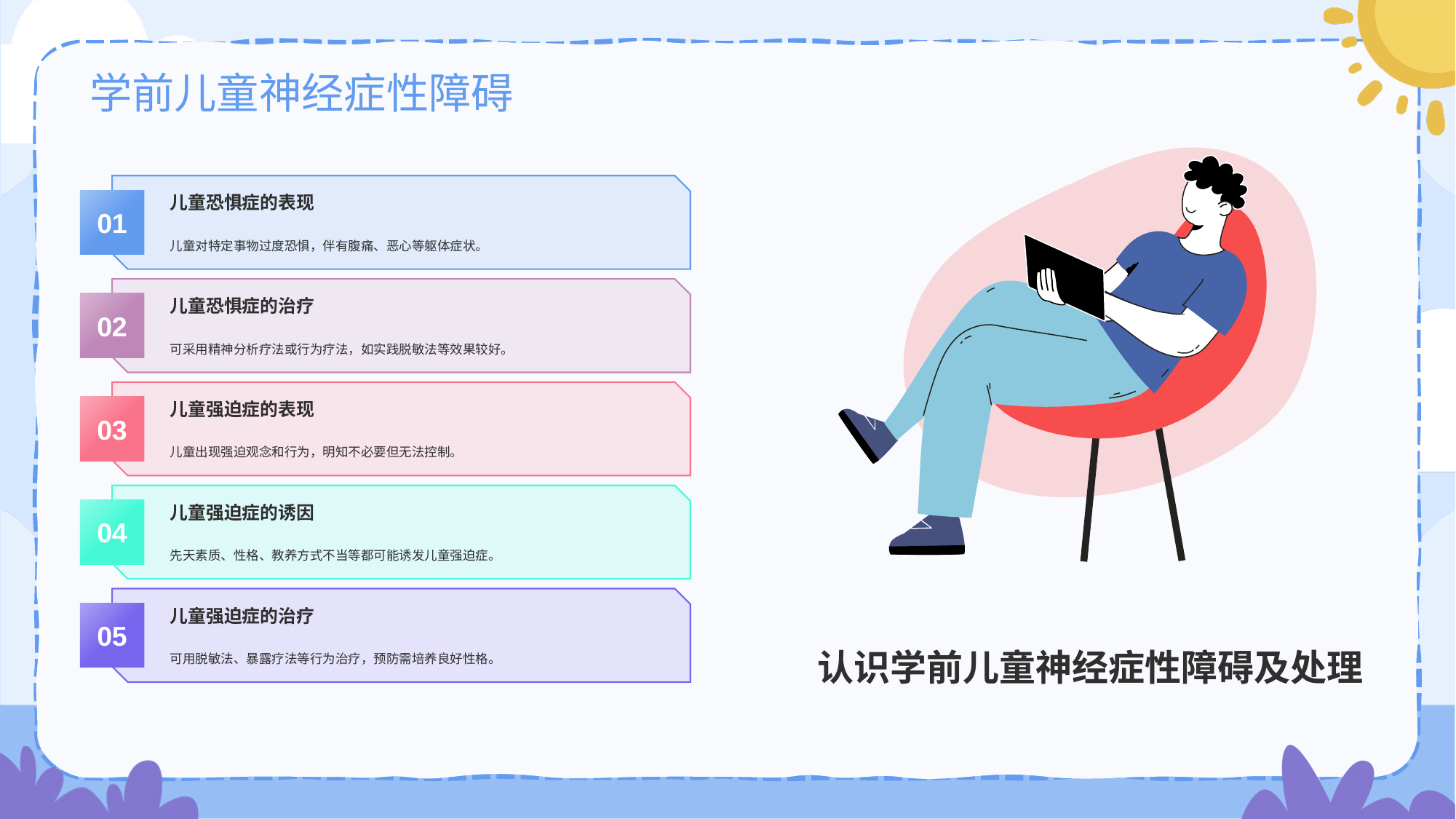

# 学前儿童神经症性障碍

儿童恐惧症的表现
01
儿童对特定事物过度恐惧，伴有腹痛、恶心等躯体症状。

儿童恐惧症的治疗
02
可采用精神分析疗法或行为疗法，如实践脱敏法等效果较好。

儿童强迫症的表现
03
儿童出现强迫观念和行为，明知不必要但无法控制。

儿童强迫症的诱因
04
先天素质、性格、教养方式不当等都可能诱发儿童强迫症。

儿童强迫症的治疗
05
可用脱敏法、暴露疗法等行为治疗，预防需培养良好性格。
认识学前儿童神经症性障碍及处理